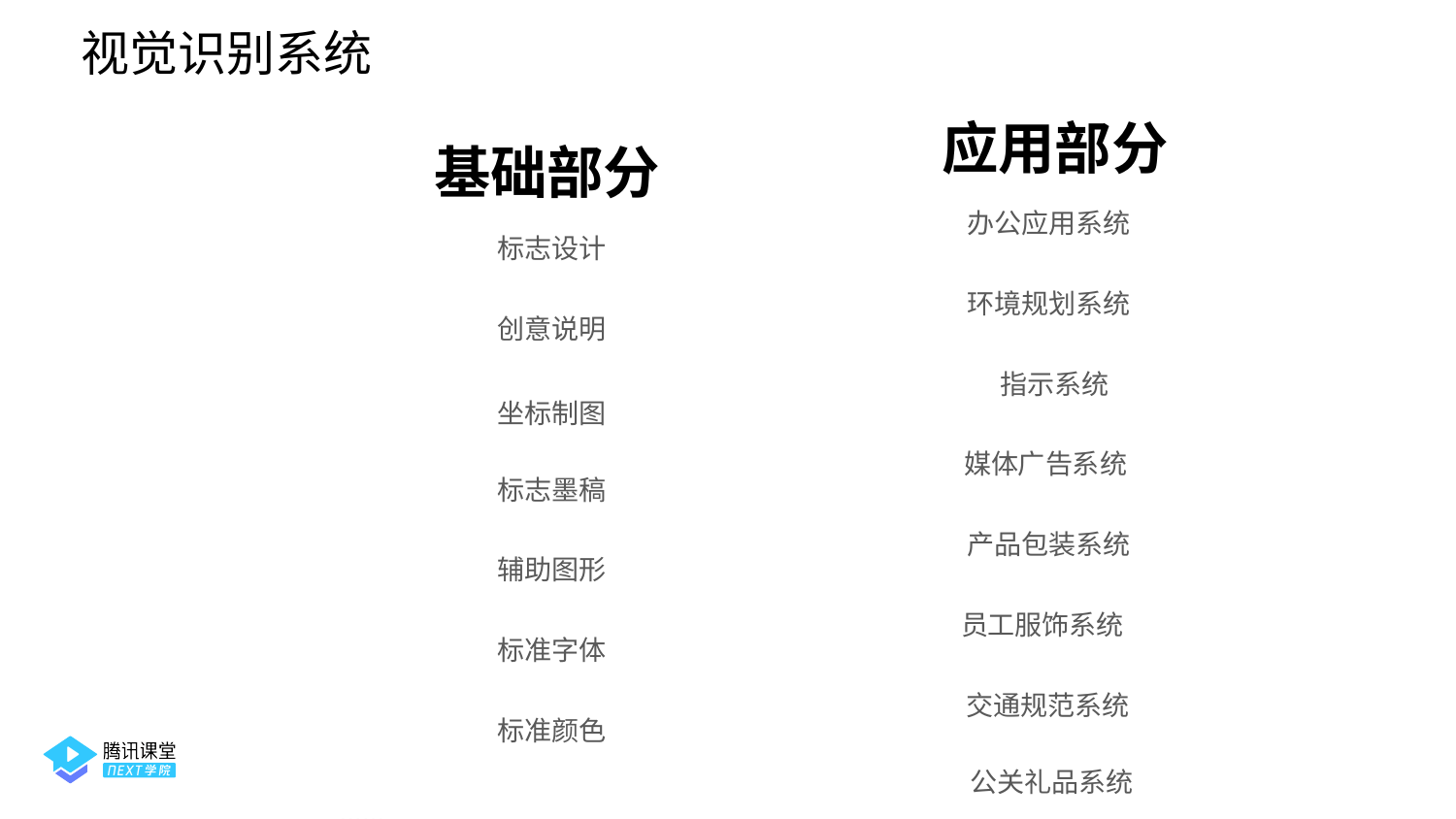

视觉识别系统
应用部分
基础部分
办公应用系统
标志设计
环境规划系统
创意说明
指示系统
坐标制图
媒体广告系统
标志墨稿
产品包装系统
辅助图形
员工服饰系统
标准字体
交通规范系统
标准颜色
公关礼品系统
......